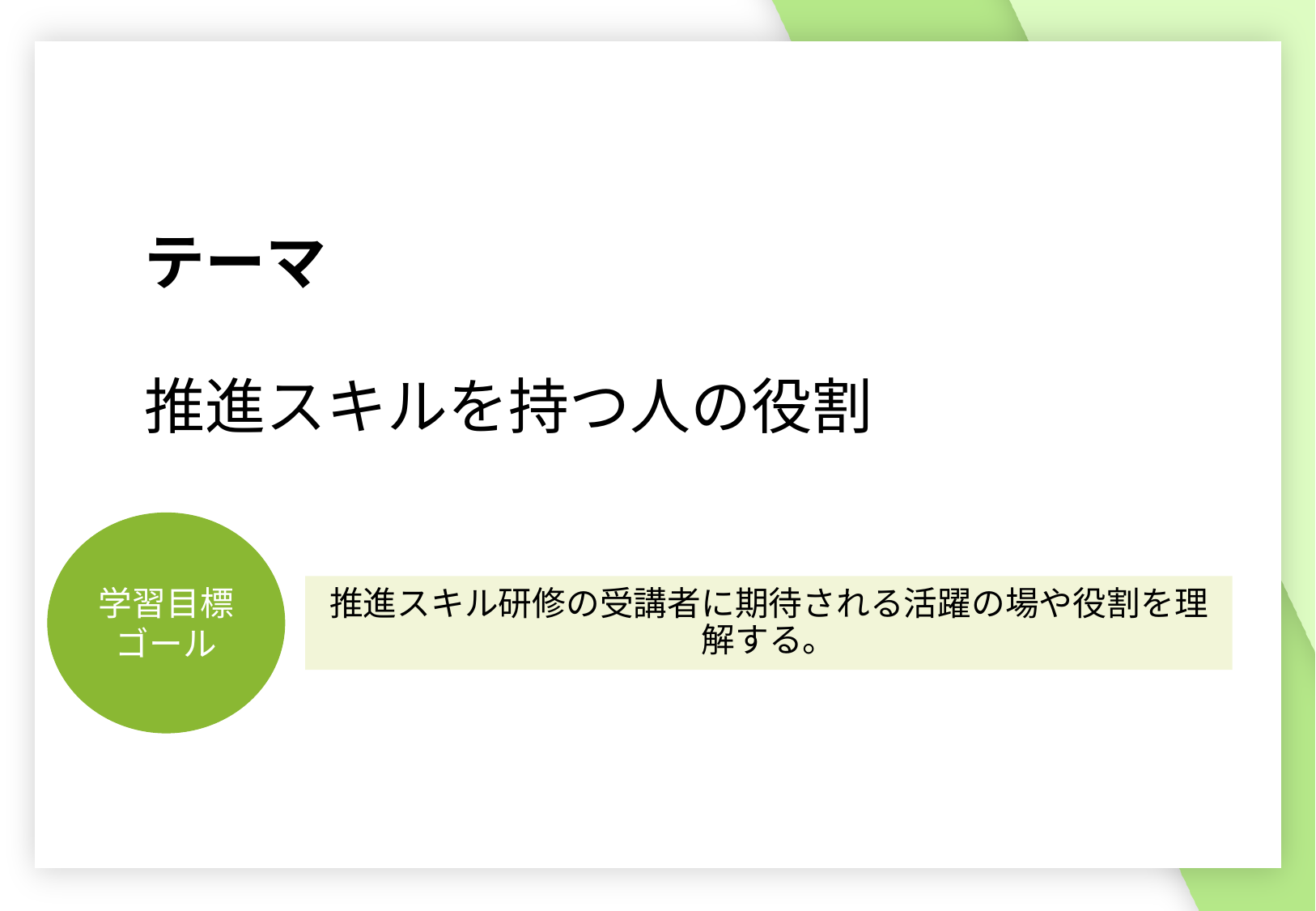

推進スキルを持つ人の役割
推進スキル研修の受講者に期待される活躍の場や役割を理解する。